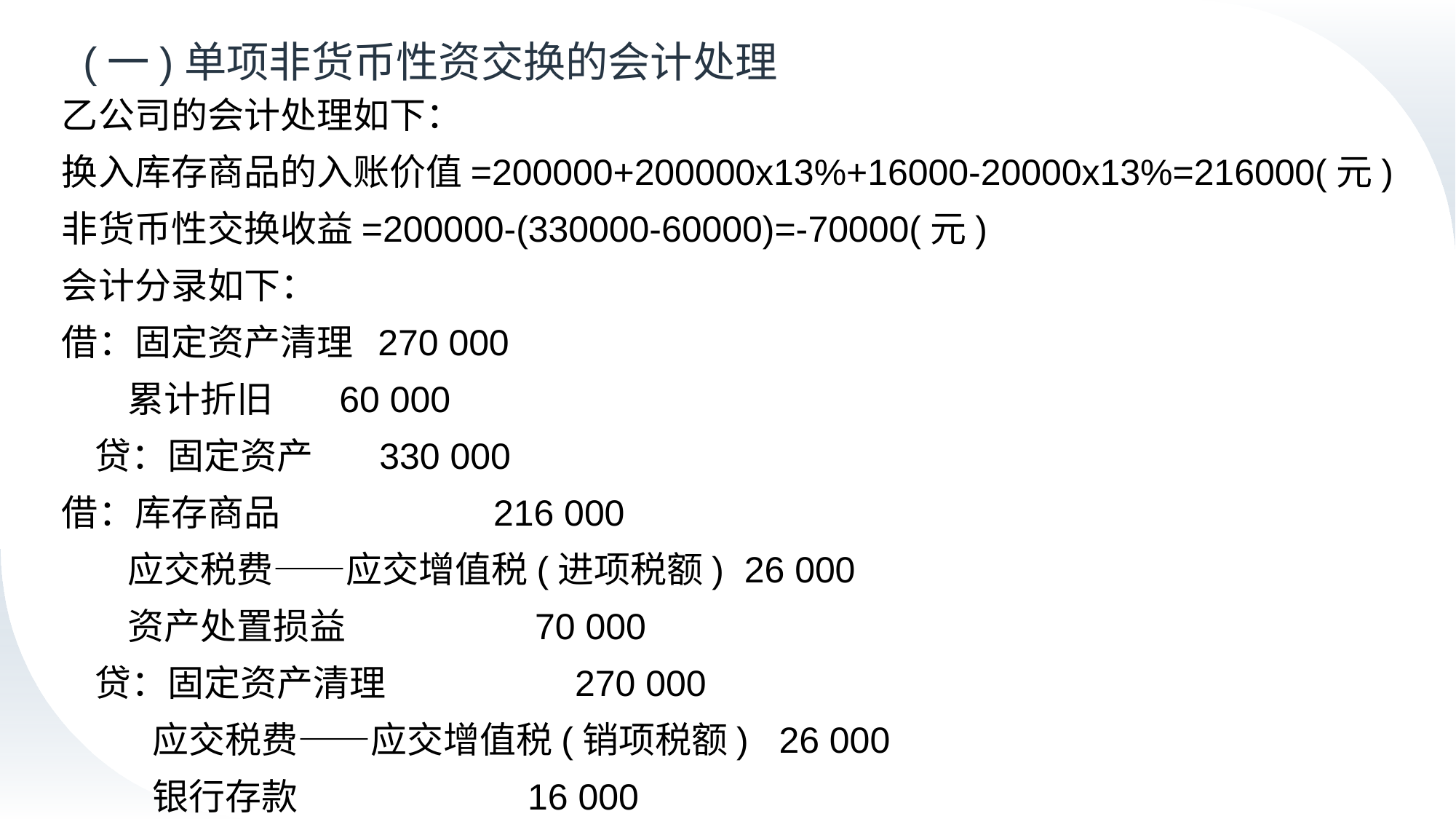

# (一)单项非货币性资交换的会计处理
乙公司的会计处理如下：
换入库存商品的入账价值=200000+200000x13%+16000-20000x13%=216000(元)
非货币性交换收益=200000-(330000-60000)=-70000(元)
会计分录如下：
借：固定资产清理  270 000
       累计折旧       60 000
   贷：固定资产       330 000
借：库存商品                         216 000
       应交税费——应交增值税(进项税额)  26 000
       资产处置损益                      70 000
   贷：固定资产清理                      270 000
          应交税费——应交增值税(销项税额)   26 000
          银行存款                           16 000